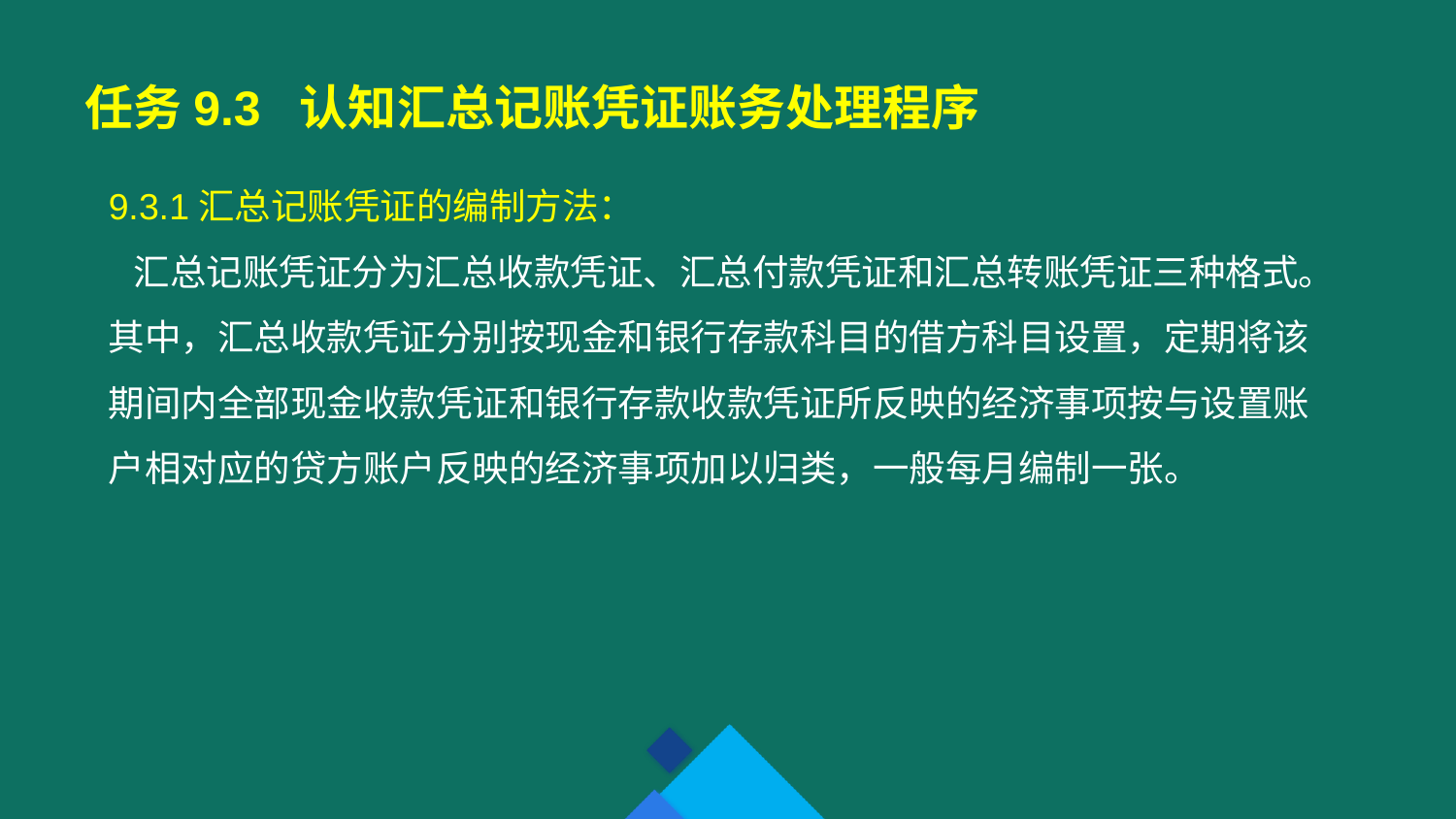

任务9.3  认知汇总记账凭证账务处理程序
9.3.1汇总记账凭证的编制方法：
  汇总记账凭证分为汇总收款凭证、汇总付款凭证和汇总转账凭证三种格式。其中，汇总收款凭证分别按现金和银行存款科目的借方科目设置，定期将该期间内全部现金收款凭证和银行存款收款凭证所反映的经济事项按与设置账户相对应的贷方账户反映的经济事项加以归类，一般每月编制一张。